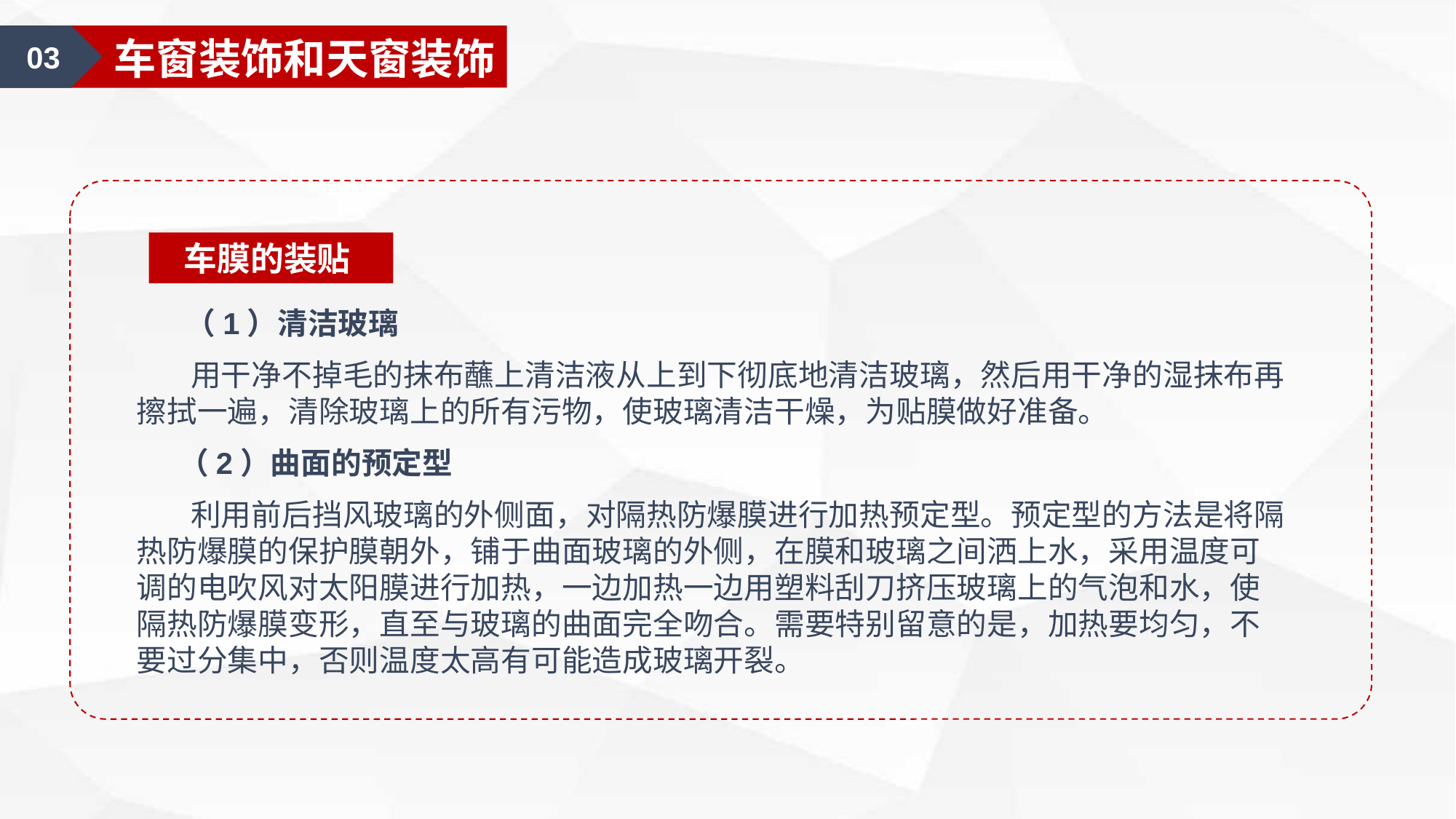

01
汽车美容认知

01
汽车外部的清洁

03
车窗装饰和天窗装饰

车膜的装贴
      （1）清洁玻璃
       用干净不掉毛的抹布蘸上清洁液从上到下彻底地清洁玻璃，然后用干净的湿抹布再擦拭一遍，清除玻璃上的所有污物，使玻璃清洁干燥，为贴膜做好准备。
     （2）曲面的预定型
       利用前后挡风玻璃的外侧面，对隔热防爆膜进行加热预定型。预定型的方法是将隔热防爆膜的保护膜朝外，铺于曲面玻璃的外侧，在膜和玻璃之间洒上水，采用温度可调的电吹风对太阳膜进行加热，一边加热一边用塑料刮刀挤压玻璃上的气泡和水，使隔热防爆膜变形，直至与玻璃的曲面完全吻合。需要特别留意的是，加热要均匀，不要过分集中，否则温度太高有可能造成玻璃开裂。